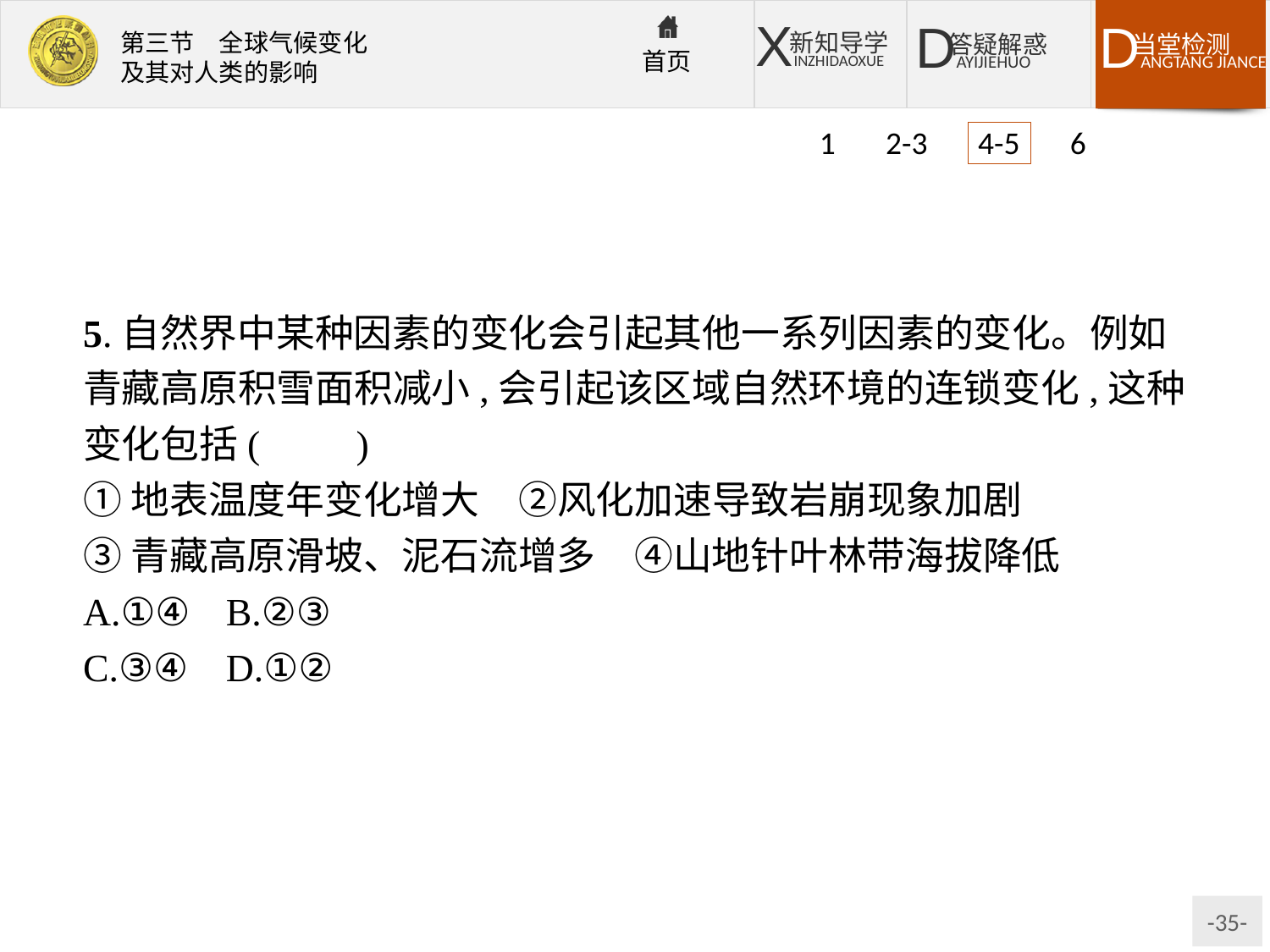

1       2-3       4-5       6

5.自然界中某种因素的变化会引起其他一系列因素的变化。例如青藏高原积雪面积减小,会引起该区域自然环境的连锁变化,这种变化包括(　　)
①地表温度年变化增大　②风化加速导致岩崩现象加剧
③青藏高原滑坡、泥石流增多　④山地针叶林带海拔降低
A.①④	B.②③
C.③④	D.①②